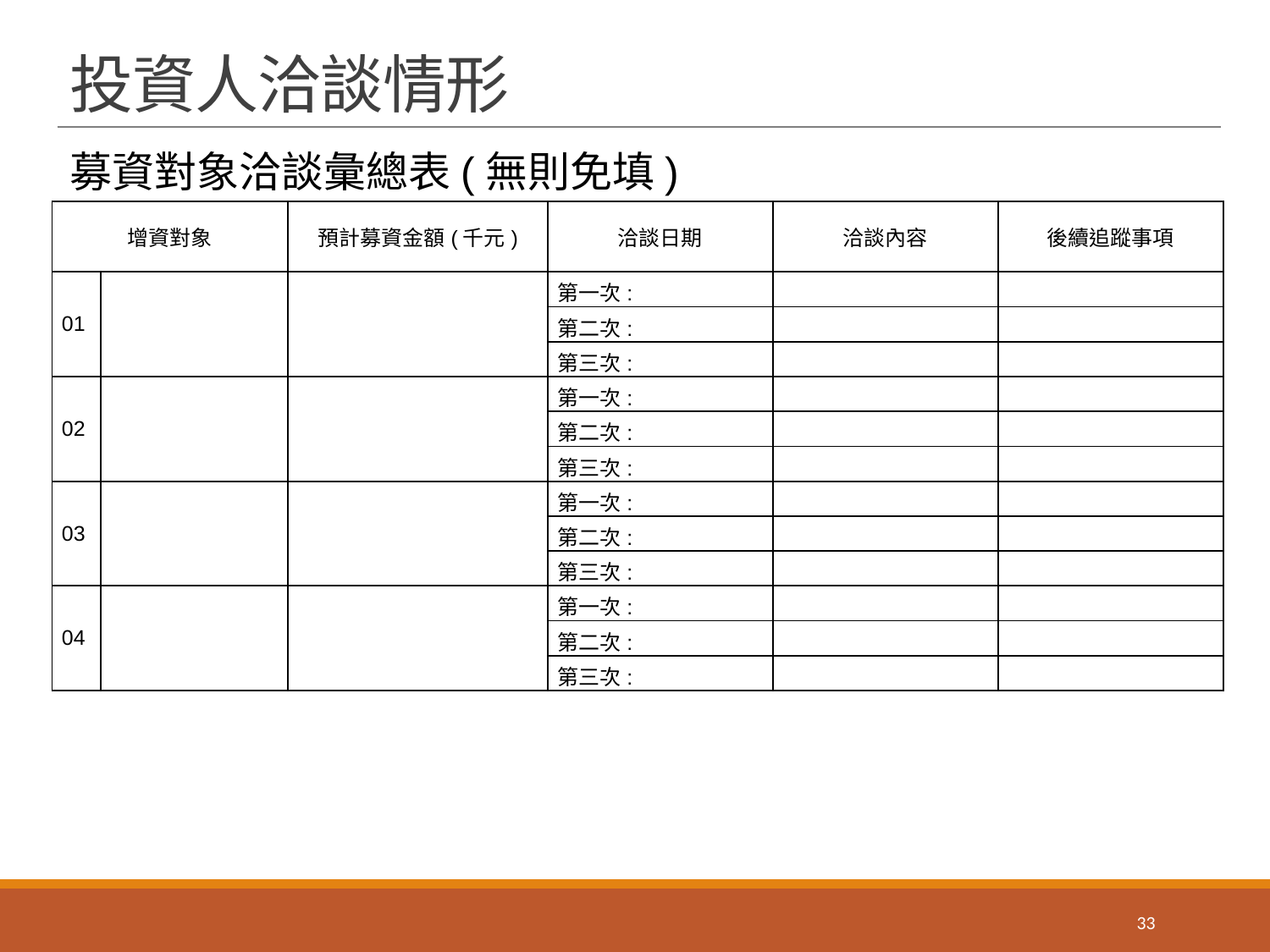

# 投資人洽談情形
募資對象洽談彙總表(無則免填)
| 增資對象 |  | 預計募資金額(千元) | 洽談日期 | 洽談內容 | 後續追蹤事項 |
| --- | --- | --- | --- | --- | --- |
| 01 |  |  | 第一次: |  |  |
|  |  |  | 第二次: |  |  |
|  |  |  | 第三次: |  |  |
| 02 |  |  | 第一次: |  |  |
|  |  |  | 第二次: |  |  |
|  |  |  | 第三次: |  |  |
| 03 |  |  | 第一次: |  |  |
|  |  |  | 第二次: |  |  |
|  |  |  | 第三次: |  |  |
| 04 |  |  | 第一次: |  |  |
|  |  |  | 第二次: |  |  |
|  |  |  | 第三次: |  |  |
33